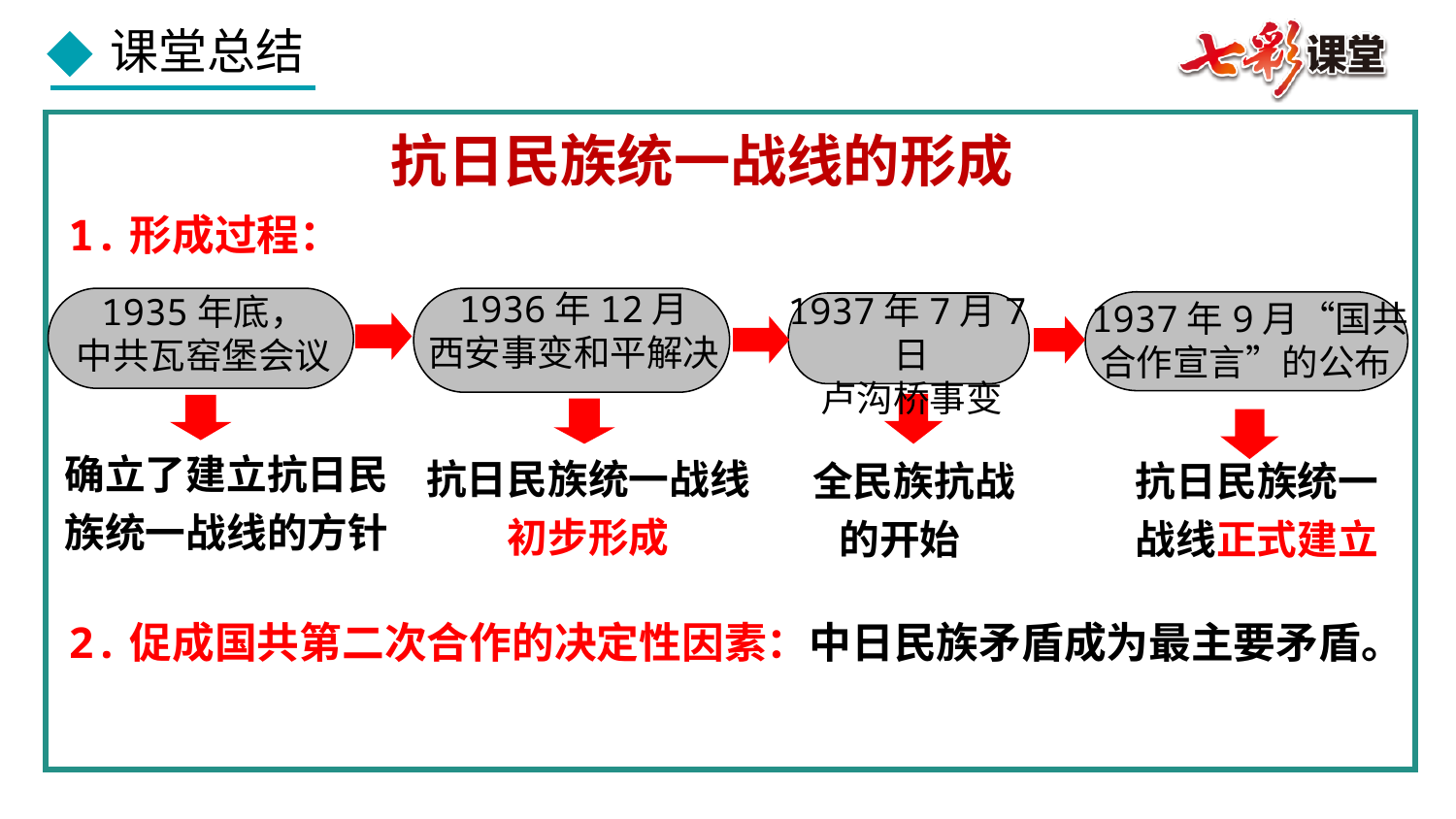

抗日民族统一战线的形成
1.形成过程：
1936年12月
西安事变和平解决

1937年7月7日
卢沟桥事变

1935年底，
中共瓦窑堡会议

1937年9月“国共合作宣言”的公布

确立了建立抗日民族统一战线的方针
抗日民族统一战线初步形成
  全民族抗战
的开始
抗日民族统一
战线正式建立
2.促成国共第二次合作的决定性因素：中日民族矛盾成为最主要矛盾。